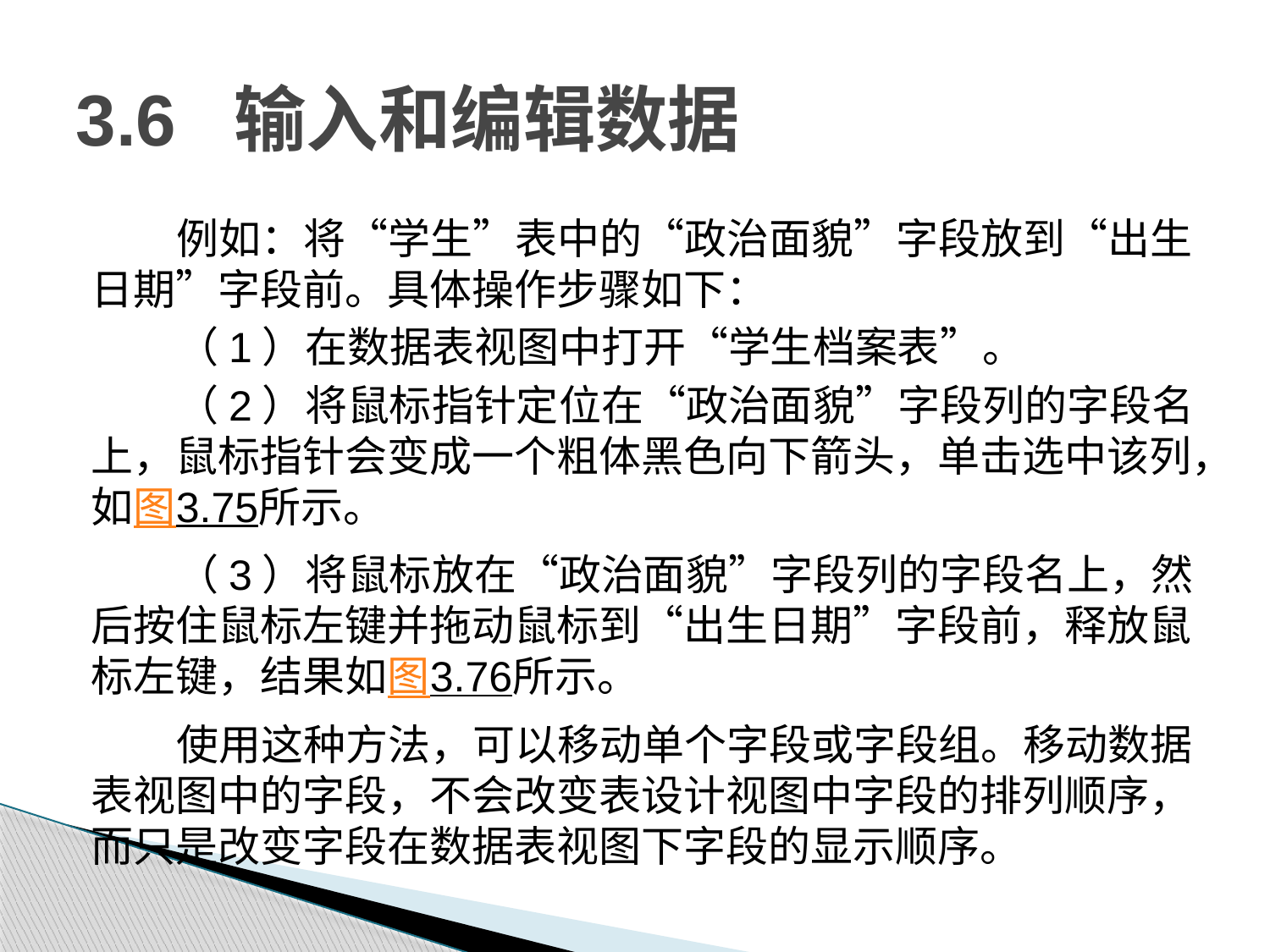

# 3.6  输入和编辑数据
例如：将“学生”表中的“政治面貌”字段放到“出生日期”字段前。具体操作步骤如下：
（1）在数据表视图中打开“学生档案表”。
（2）将鼠标指针定位在“政治面貌”字段列的字段名上，鼠标指针会变成一个粗体黑色向下箭头，单击选中该列，如图3.75所示。
（3）将鼠标放在“政治面貌”字段列的字段名上，然后按住鼠标左键并拖动鼠标到“出生日期”字段前，释放鼠标左键，结果如图3.76所示。
使用这种方法，可以移动单个字段或字段组。移动数据表视图中的字段，不会改变表设计视图中字段的排列顺序，而只是改变字段在数据表视图下字段的显示顺序。